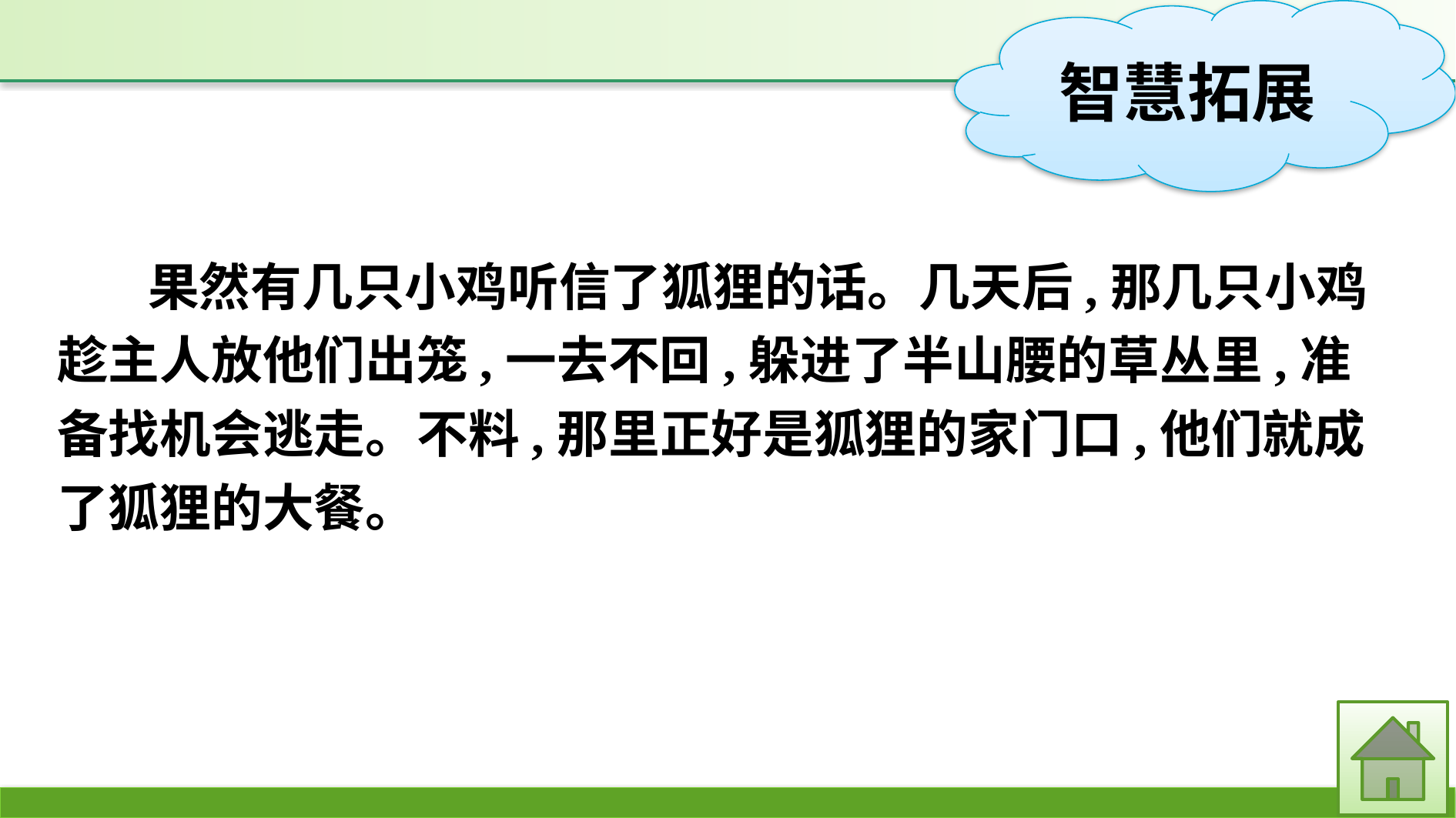

果然有几只小鸡听信了狐狸的话。几天后,那几只小鸡趁主人放他们出笼,一去不回,躲进了半山腰的草丛里,准备找机会逃走。不料,那里正好是狐狸的家门口,他们就成了狐狸的大餐。